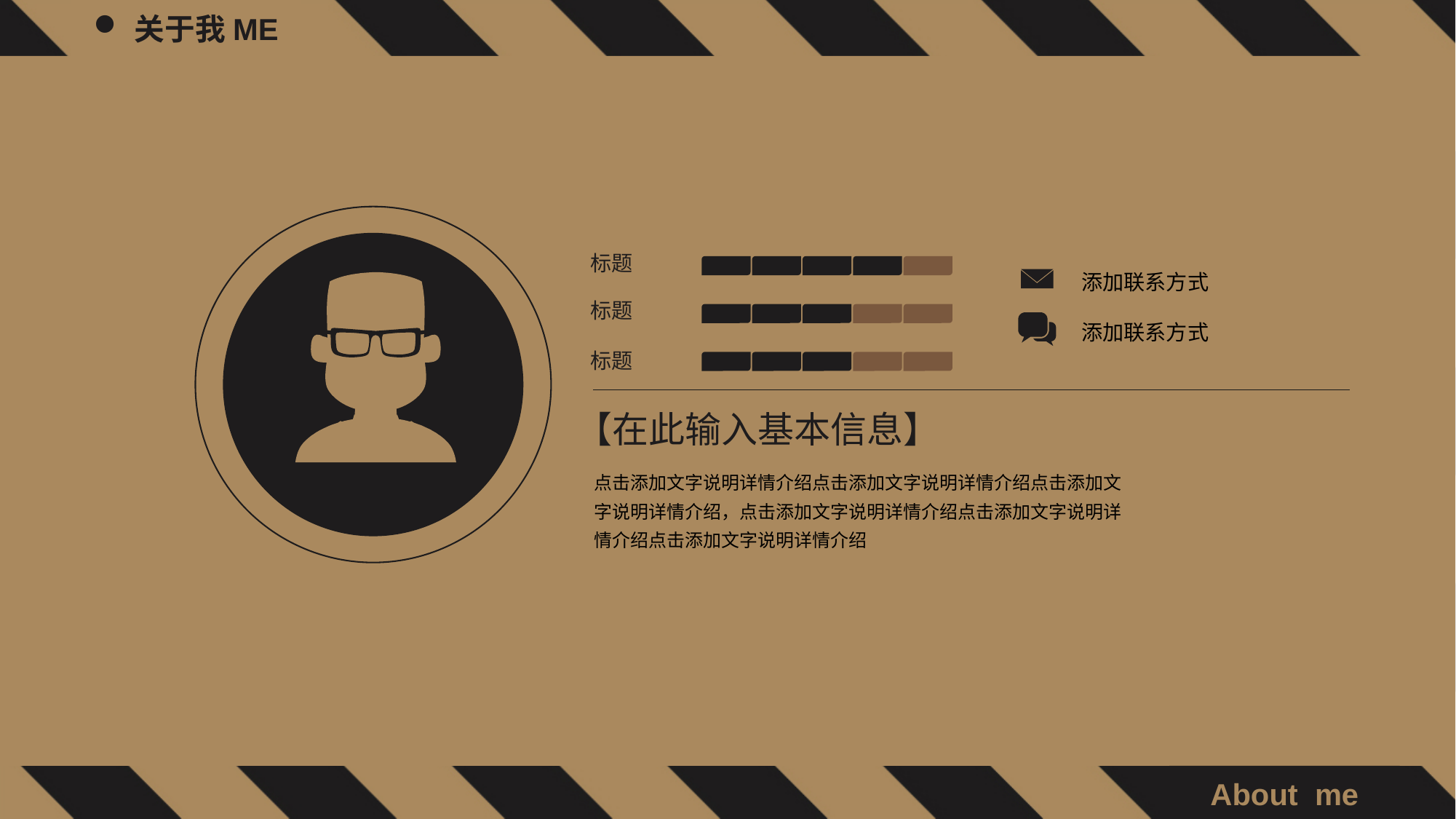

标题

添加联系方式

标题

添加联系方式
标题

【在此输入基本信息】
点击添加文字说明详情介绍点击添加文字说明详情介绍点击添加文字说明详情介绍，点击添加文字说明详情介绍点击添加文字说明详情介绍点击添加文字说明详情介绍